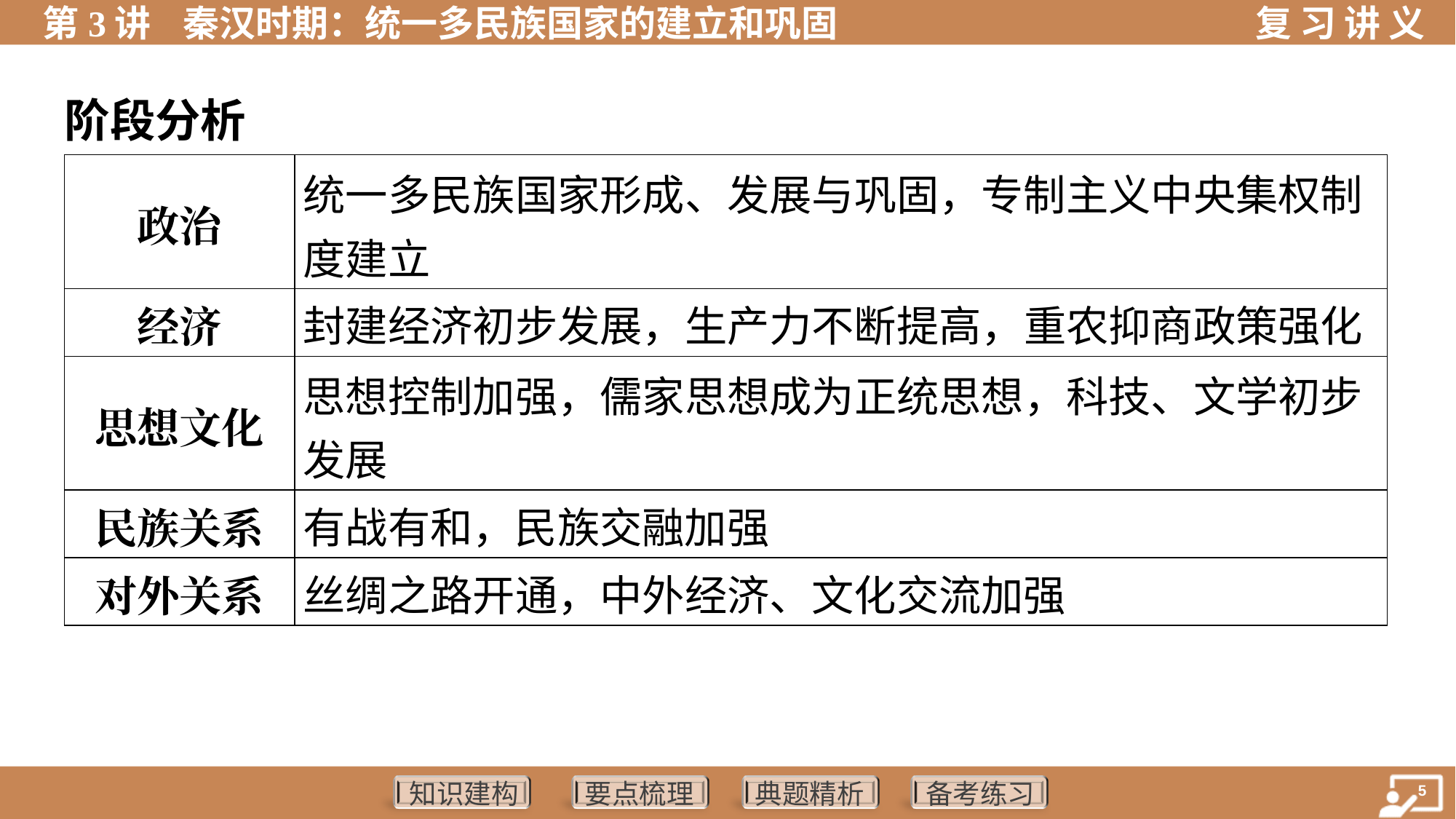

阶段分析
| 政治 | 统一多民族国家形成、发展与巩固，专制主义中央集权制 度建立 |
| --- | --- |
| 经济 | 封建经济初步发展，生产力不断提高，重农抑商政策强化 |
| 思想文化 | 思想控制加强，儒家思想成为正统思想，科技、文学初步 发展 |
| 民族关系 | 有战有和，民族交融加强 |
| 对外关系 | 丝绸之路开通，中外经济、文化交流加强 |